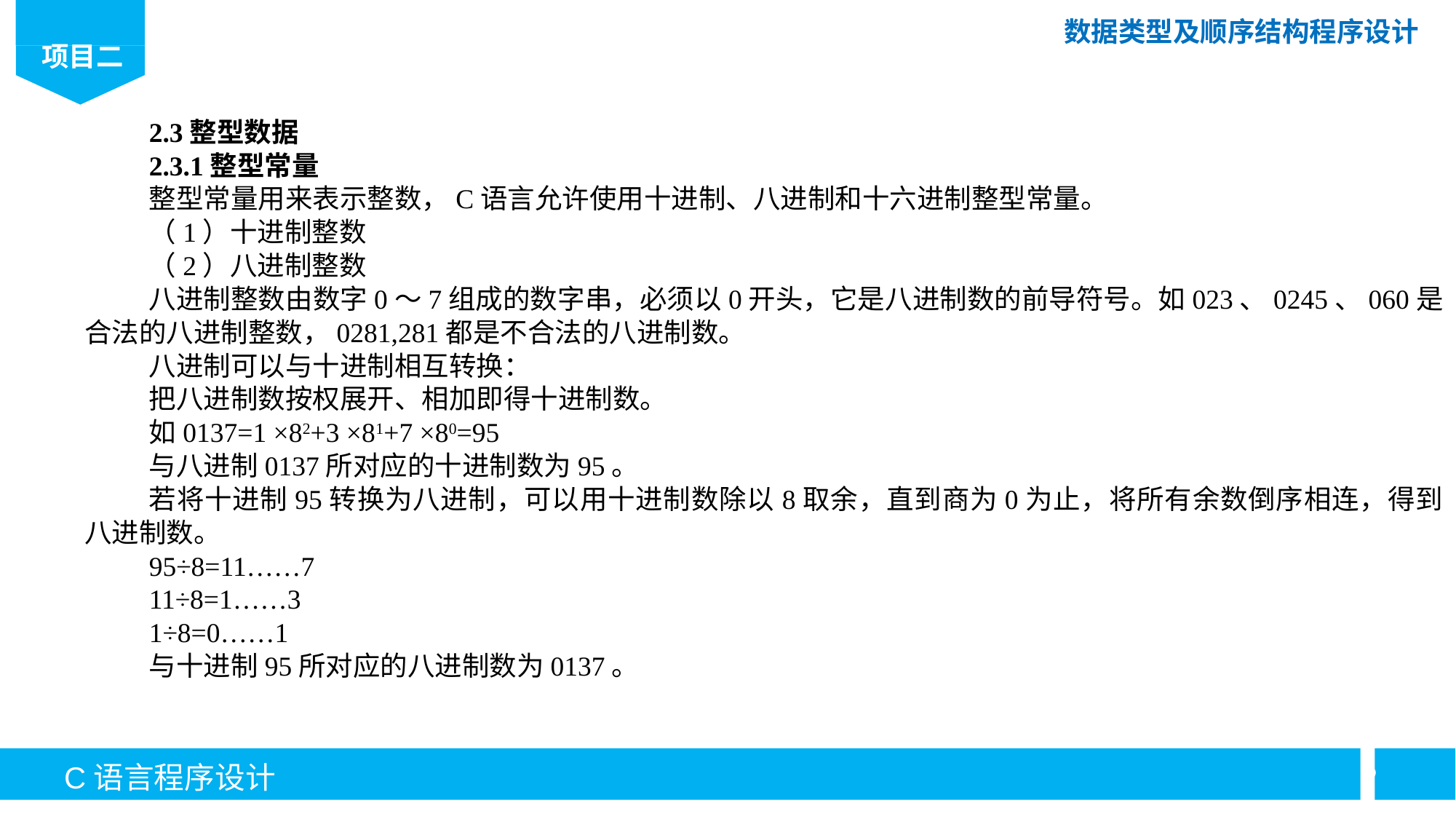

2.3整型数据
2.3.1整型常量
整型常量用来表示整数，C语言允许使用十进制、八进制和十六进制整型常量。
（1）十进制整数
（2）八进制整数
八进制整数由数字0～7组成的数字串，必须以0开头，它是八进制数的前导符号。如023、0245、060是合法的八进制整数，0281,281都是不合法的八进制数。
八进制可以与十进制相互转换：
把八进制数按权展开、相加即得十进制数。
如0137=1 ×82+3 ×81+7 ×80=95
与八进制0137所对应的十进制数为95。
若将十进制95转换为八进制，可以用十进制数除以8取余，直到商为0为止，将所有余数倒序相连，得到八进制数。
95÷8=11……7
11÷8=1……3
1÷8=0……1
与十进制95所对应的八进制数为0137。